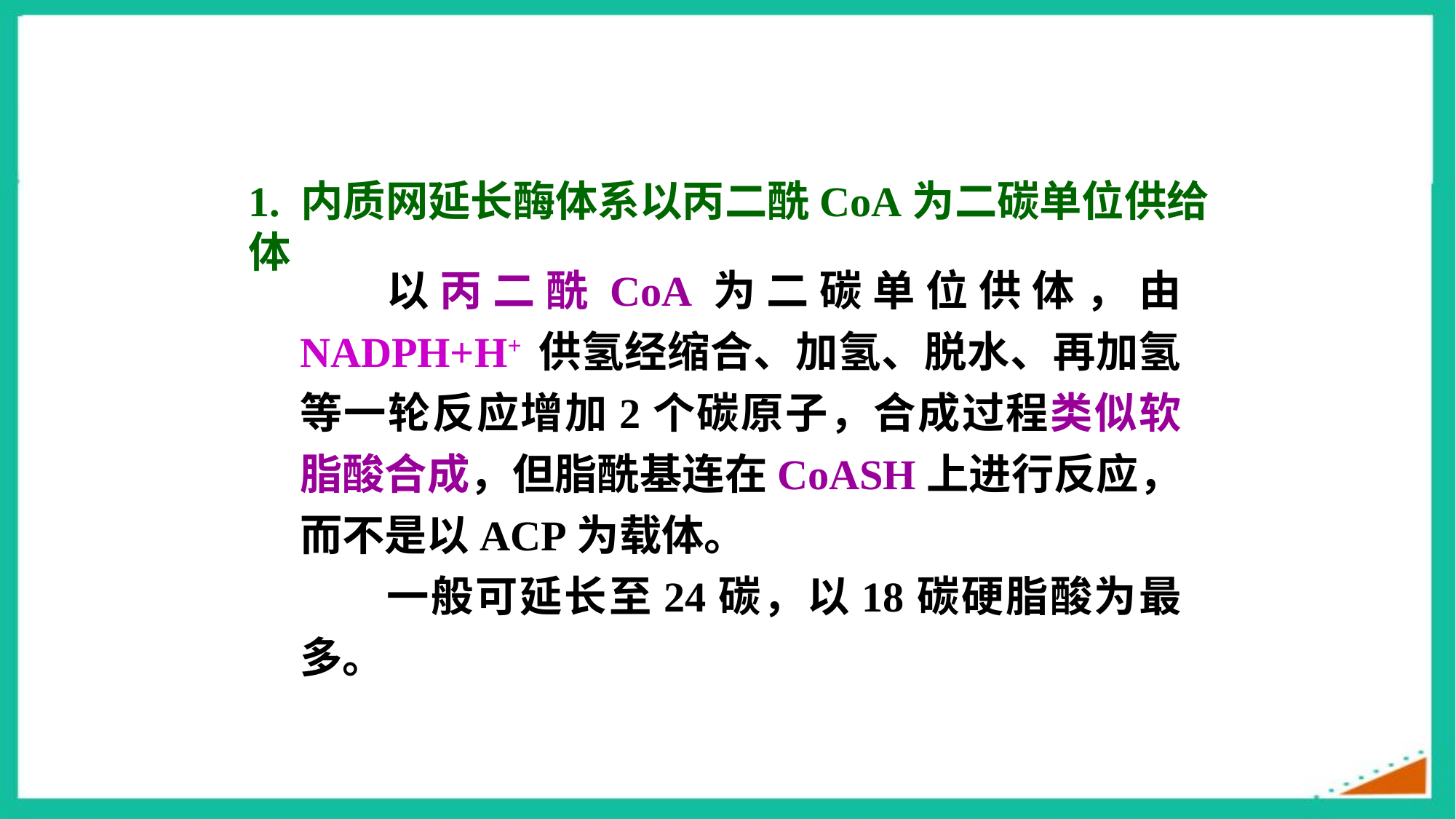

1. 内质网延长酶体系以丙二酰CoA为二碳单位供给体
以丙二酰CoA为二碳单位供体，由 NADPH+H+ 供氢经缩合、加氢、脱水、再加氢等一轮反应增加2个碳原子，合成过程类似软脂酸合成，但脂酰基连在CoASH上进行反应，而不是以ACP为载体。
一般可延长至24碳，以18碳硬脂酸为最多。